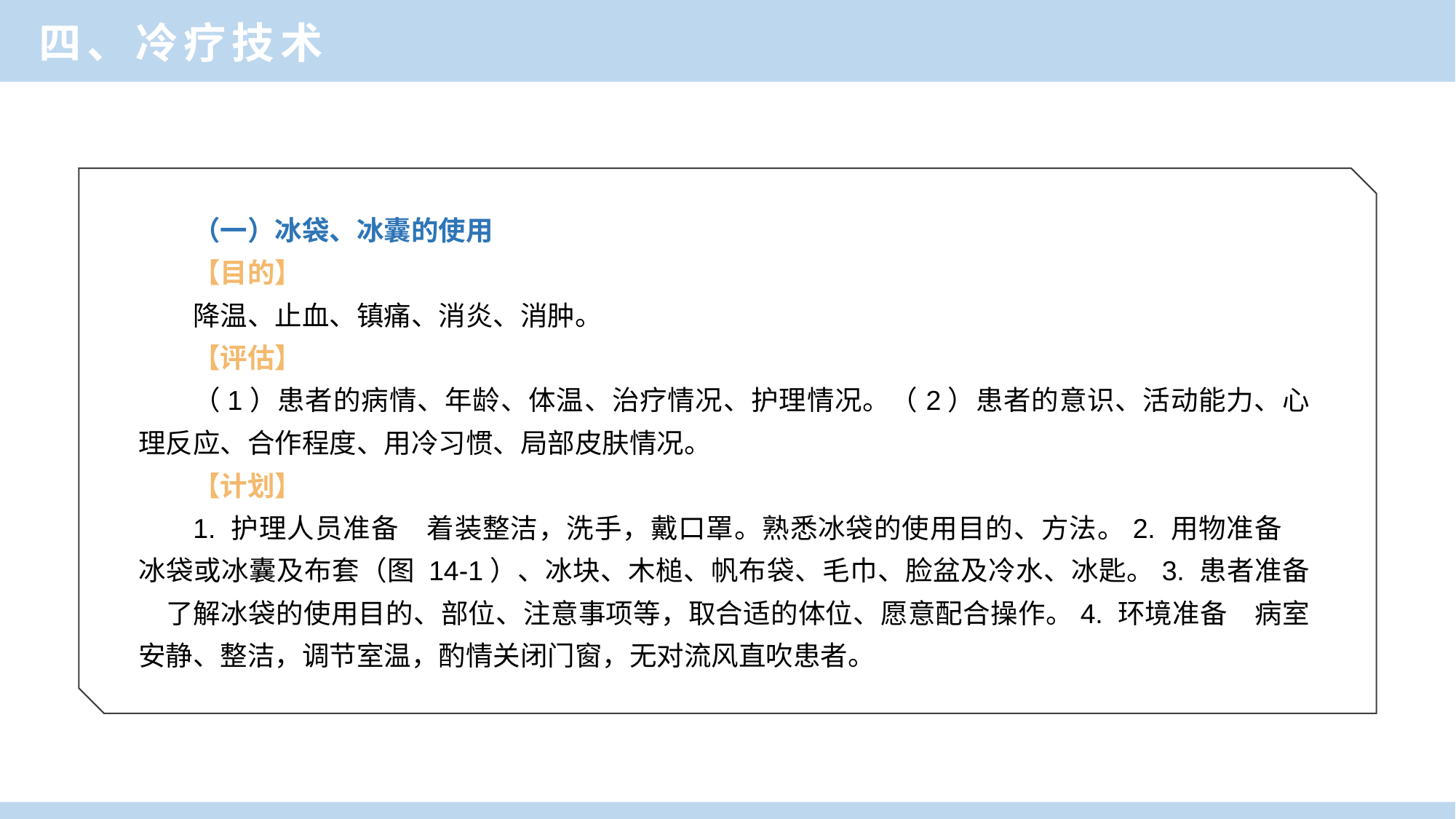

四、冷疗技术

（一）冰袋、冰囊的使用
【目的】
降温、止血、镇痛、消炎、消肿。
【评估】
（1）患者的病情、年龄、体温、治疗情况、护理情况。（2）患者的意识、活动能力、心理反应、合作程度、用冷习惯、局部皮肤情况。
【计划】
1. 护理人员准备　着装整洁，洗手，戴口罩。熟悉冰袋的使用目的、方法。2. 用物准备　冰袋或冰囊及布套（图 14-1）、冰块、木槌、帆布袋、毛巾、脸盆及冷水、冰匙。3. 患者准备　了解冰袋的使用目的、部位、注意事项等，取合适的体位、愿意配合操作。4. 环境准备　病室安静、整洁，调节室温，酌情关闭门窗，无对流风直吹患者。